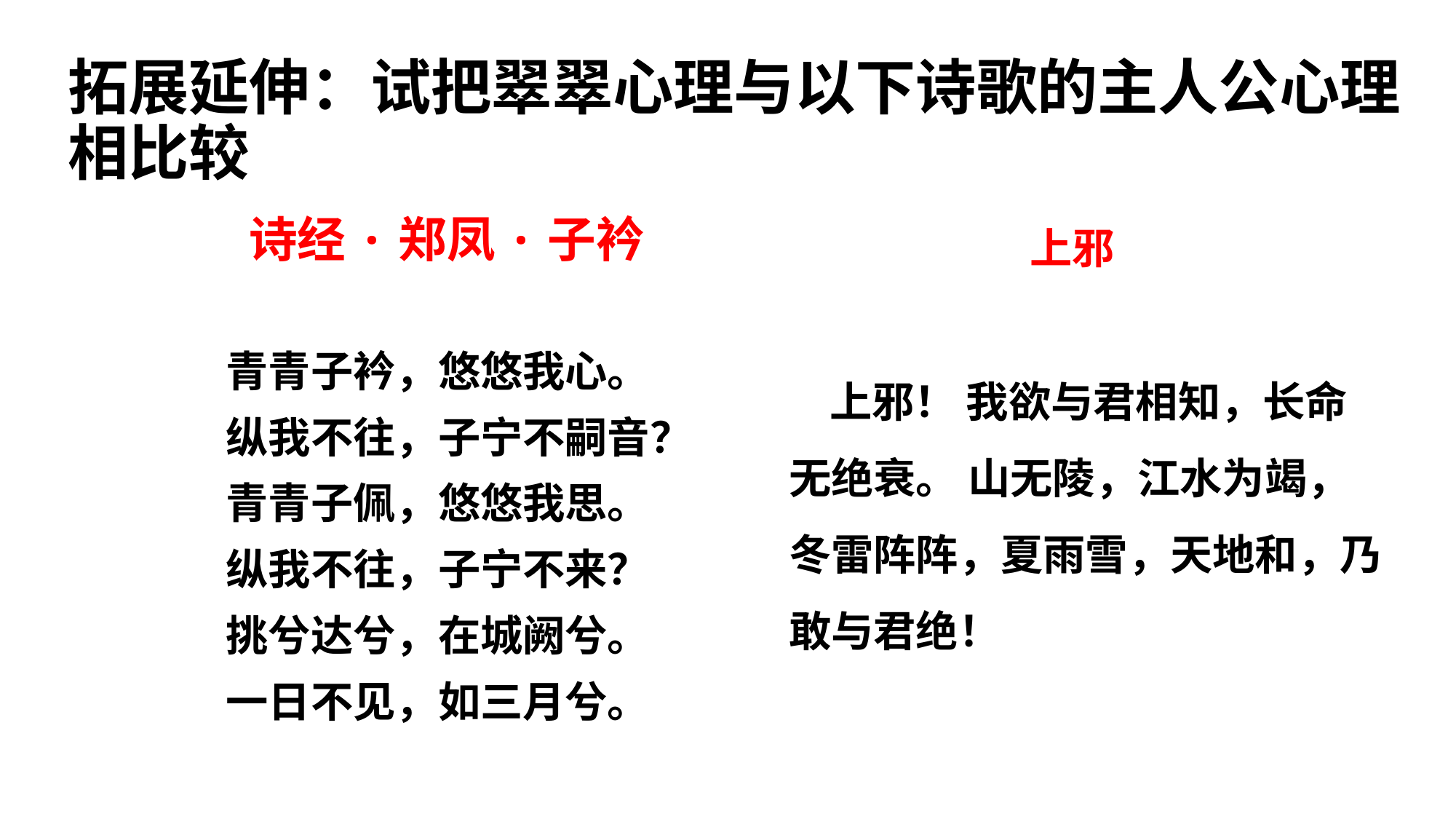

# 拓展延伸：试把翠翠心理与以下诗歌的主人公心理相比较
 诗经·郑凤·子衿

青青子衿，悠悠我心。
纵我不往，子宁不嗣音？
青青子佩，悠悠我思。
纵我不往，子宁不来？
挑兮达兮，在城阙兮。
一日不见，如三月兮。

上邪

      上邪！ 我欲与君相知，长命无绝衰。 山无陵，江水为竭，冬雷阵阵，夏雨雪，天地和，乃敢与君绝！